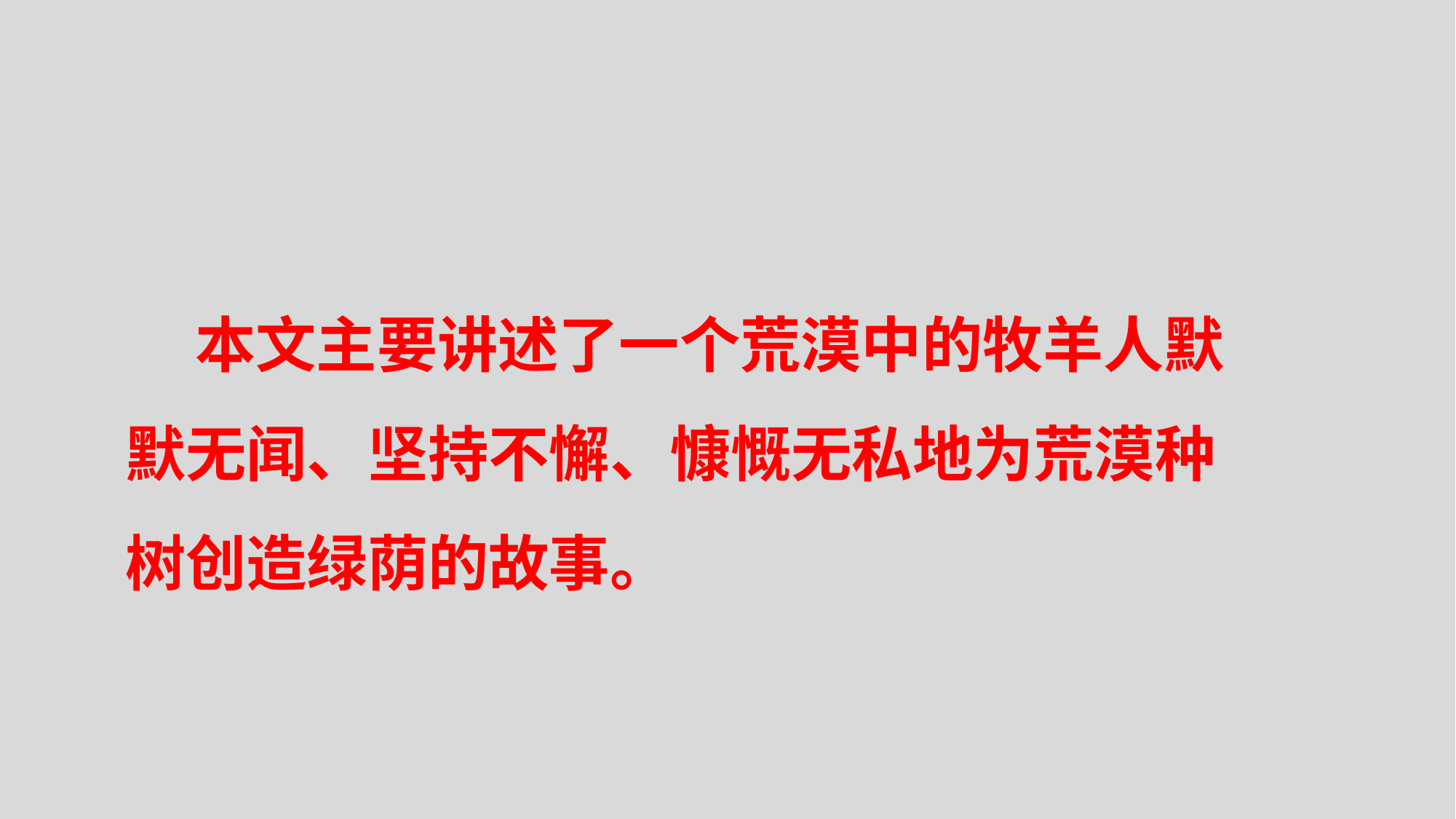

本文主要讲述了一个荒漠中的牧羊人默默无闻、坚持不懈、慷慨无私地为荒漠种树创造绿荫的故事。